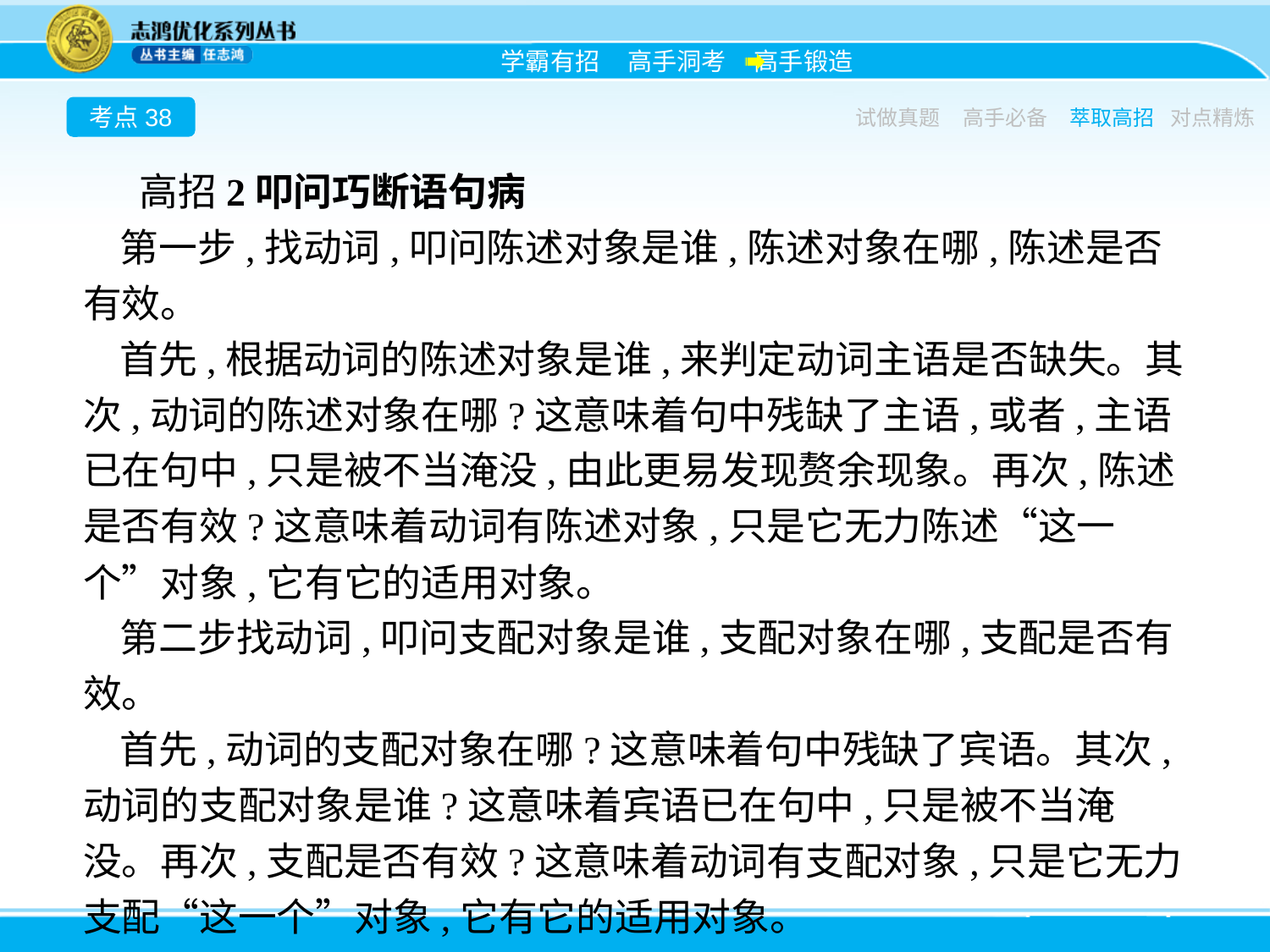

考点38
试做真题
高手必备
萃取高招
对点精炼
高招2叩问巧断语句病
第一步,找动词,叩问陈述对象是谁,陈述对象在哪,陈述是否有效。
首先,根据动词的陈述对象是谁,来判定动词主语是否缺失。其次,动词的陈述对象在哪?这意味着句中残缺了主语,或者,主语已在句中,只是被不当淹没,由此更易发现赘余现象。再次,陈述是否有效?这意味着动词有陈述对象,只是它无力陈述“这一个”对象,它有它的适用对象。
第二步找动词,叩问支配对象是谁,支配对象在哪,支配是否有效。
首先,动词的支配对象在哪?这意味着句中残缺了宾语。其次,动词的支配对象是谁?这意味着宾语已在句中,只是被不当淹没。再次,支配是否有效?这意味着动词有支配对象,只是它无力支配“这一个”对象,它有它的适用对象。